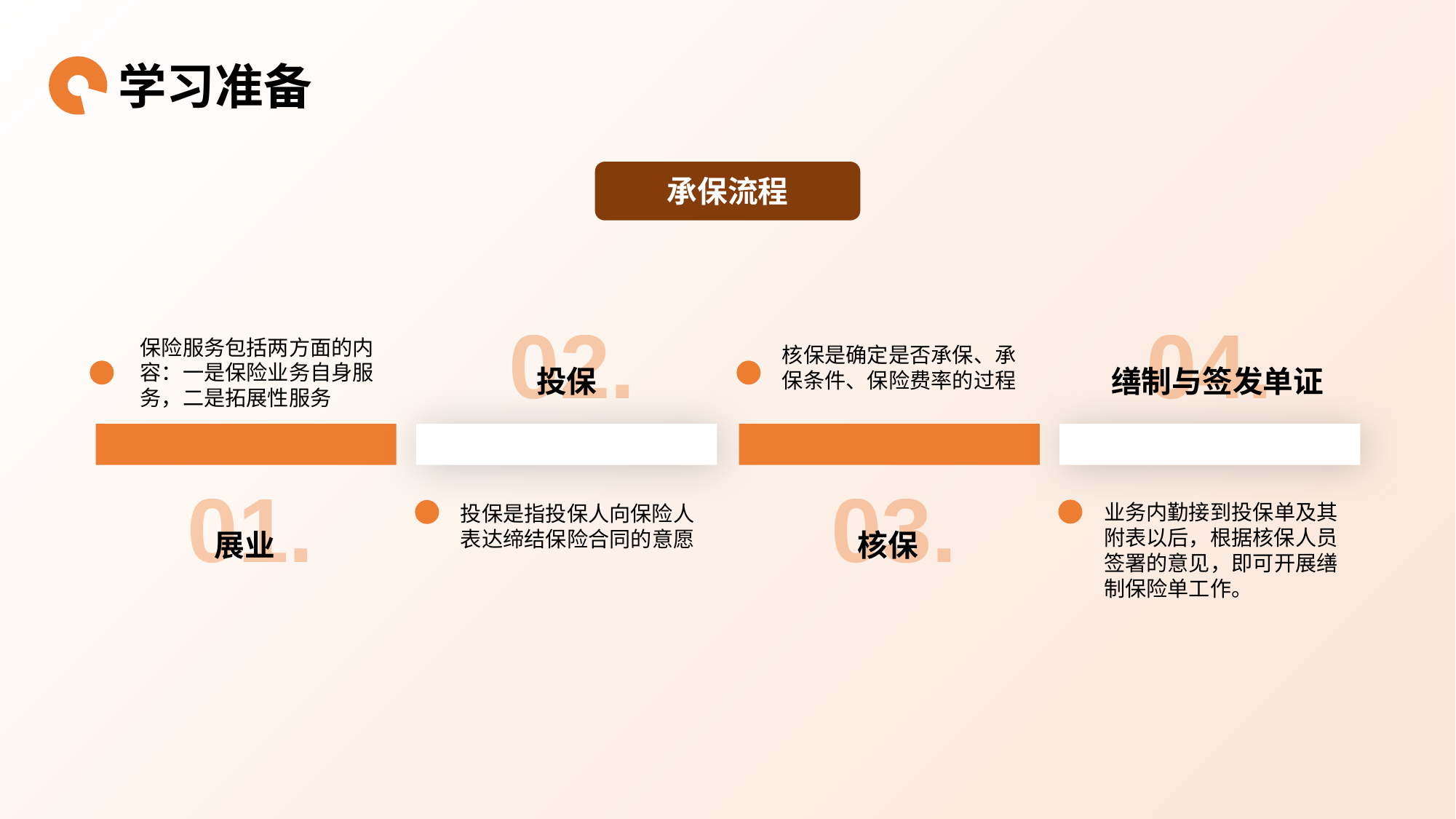

学习准备

承保流程
02.
04.
保险服务包括两方面的内容：一是保险业务自身服务，二是拓展性服务
核保是确定是否承保、承保条件、保险费率的过程
投保
缮制与签发单证

01.
03.
业务内勤接到投保单及其附表以后，根据核保人员签署的意见，即可开展缮制保险单工作。
投保是指投保人向保险人表达缔结保险合同的意愿

展业
核保